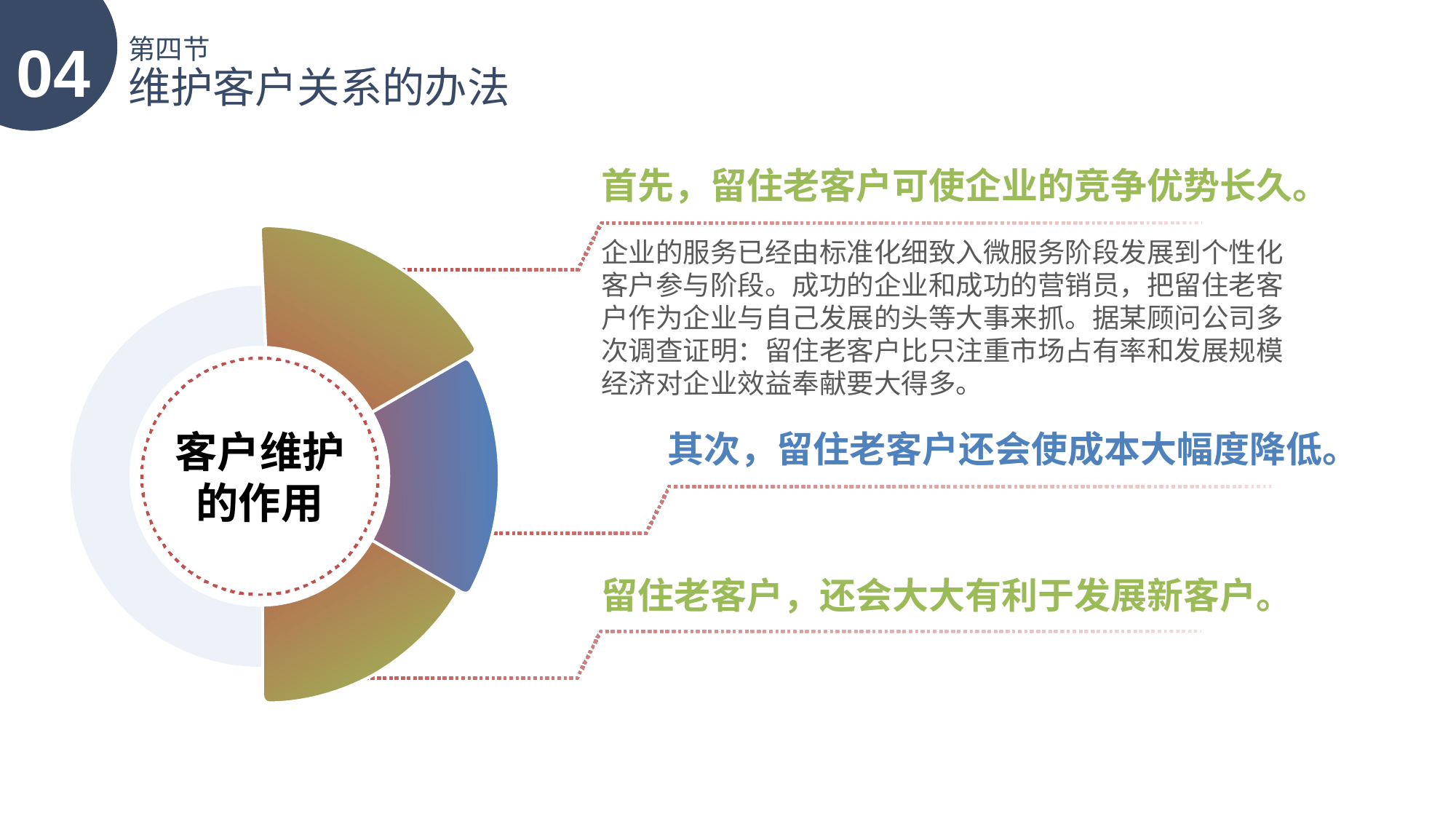

04
第四节
维护客户关系的办法
首先，留住老客户可使企业的竞争优势长久。

企业的服务已经由标准化细致入微服务阶段发展到个性化客户参与阶段。成功的企业和成功的营销员，把留住老客户作为企业与自己发展的头等大事来抓。据某顾问公司多次调查证明：留住老客户比只注重市场占有率和发展规模经济对企业效益奉献要大得多。

客户维护的作用

其次，留住老客户还会使成本大幅度降低。

留住老客户，还会大大有利于发展新客户。